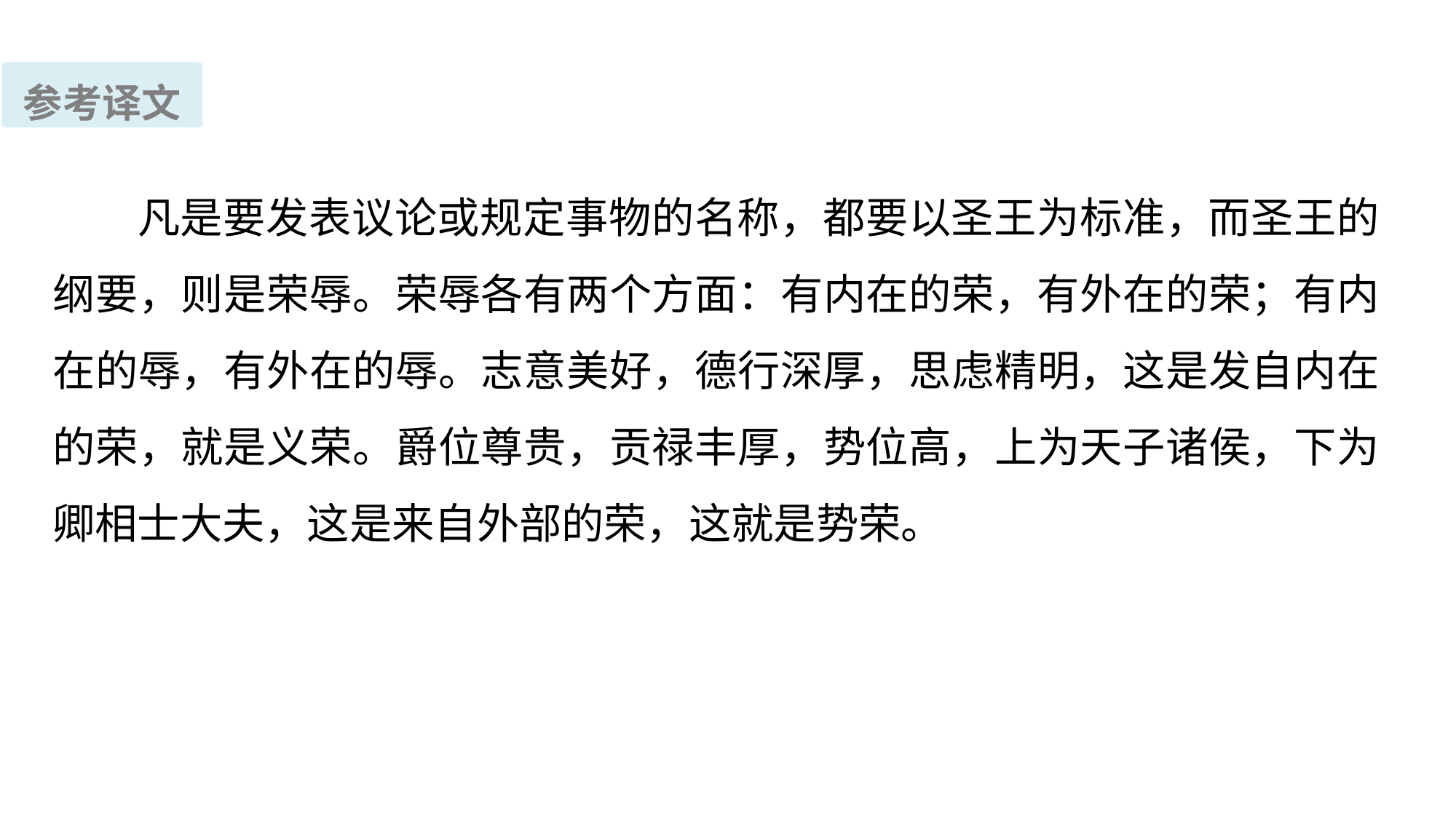

参考译文
凡是要发表议论或规定事物的名称，都要以圣王为标准，而圣王的纲要，则是荣辱。荣辱各有两个方面：有内在的荣，有外在的荣；有内在的辱，有外在的辱。志意美好，德行深厚，思虑精明，这是发自内在的荣，就是义荣。爵位尊贵，贡禄丰厚，势位高，上为天子诸侯，下为卿相士大夫，这是来自外部的荣，这就是势荣。